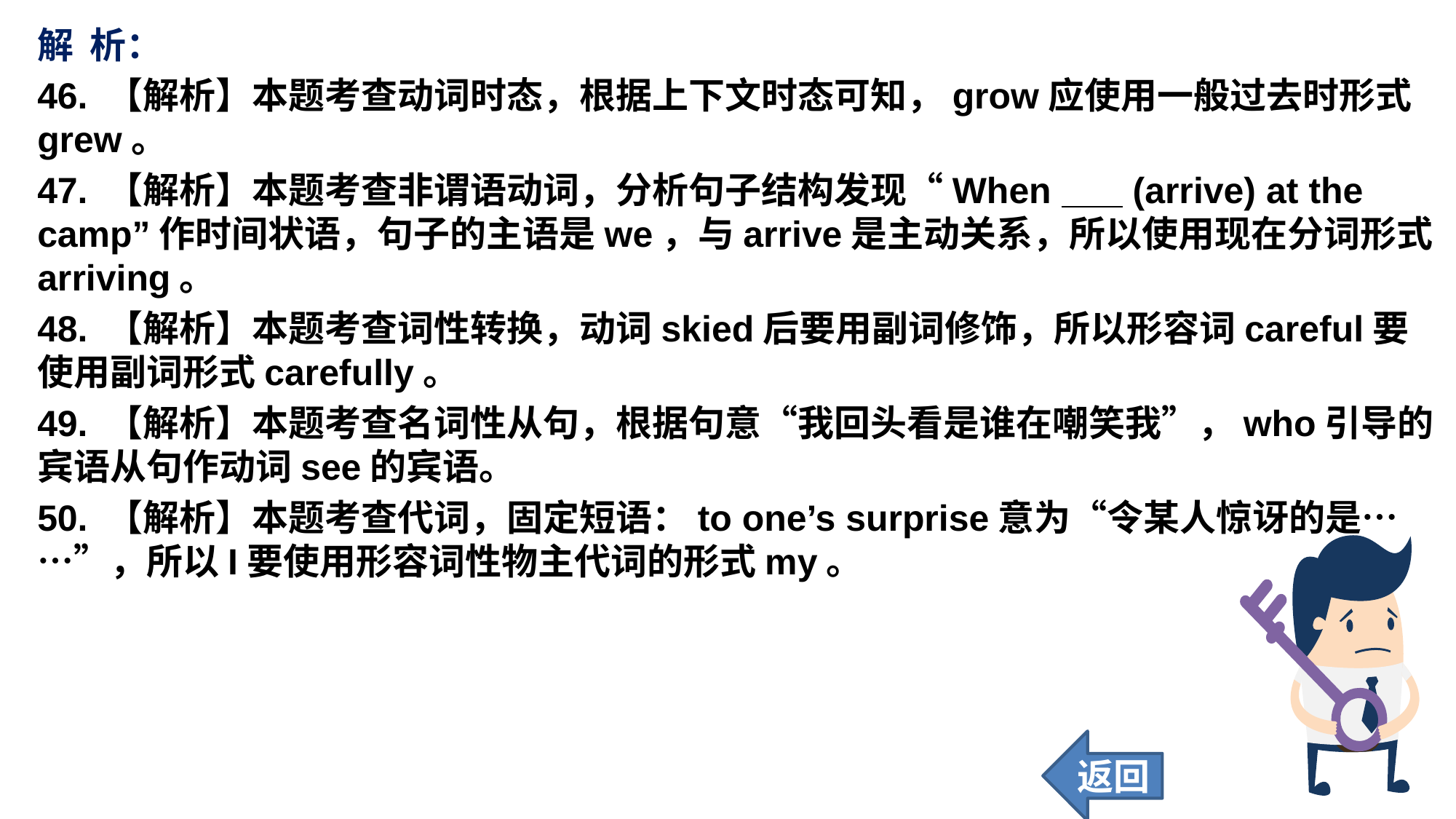

解  析：
46. 【解析】本题考查动词时态，根据上下文时态可知，grow应使用一般过去时形式grew。
47. 【解析】本题考查非谓语动词，分析句子结构发现“When        (arrive) at the camp”作时间状语，句子的主语是we，与arrive是主动关系，所以使用现在分词形式arriving。
48. 【解析】本题考查词性转换，动词skied后要用副词修饰，所以形容词careful要使用副词形式carefully。
49. 【解析】本题考查名词性从句，根据句意“我回头看是谁在嘲笑我”，who引导的宾语从句作动词see的宾语。
50. 【解析】本题考查代词，固定短语：to one’s surprise意为“令某人惊讶的是……”，所以I要使用形容词性物主代词的形式my。

返回
50